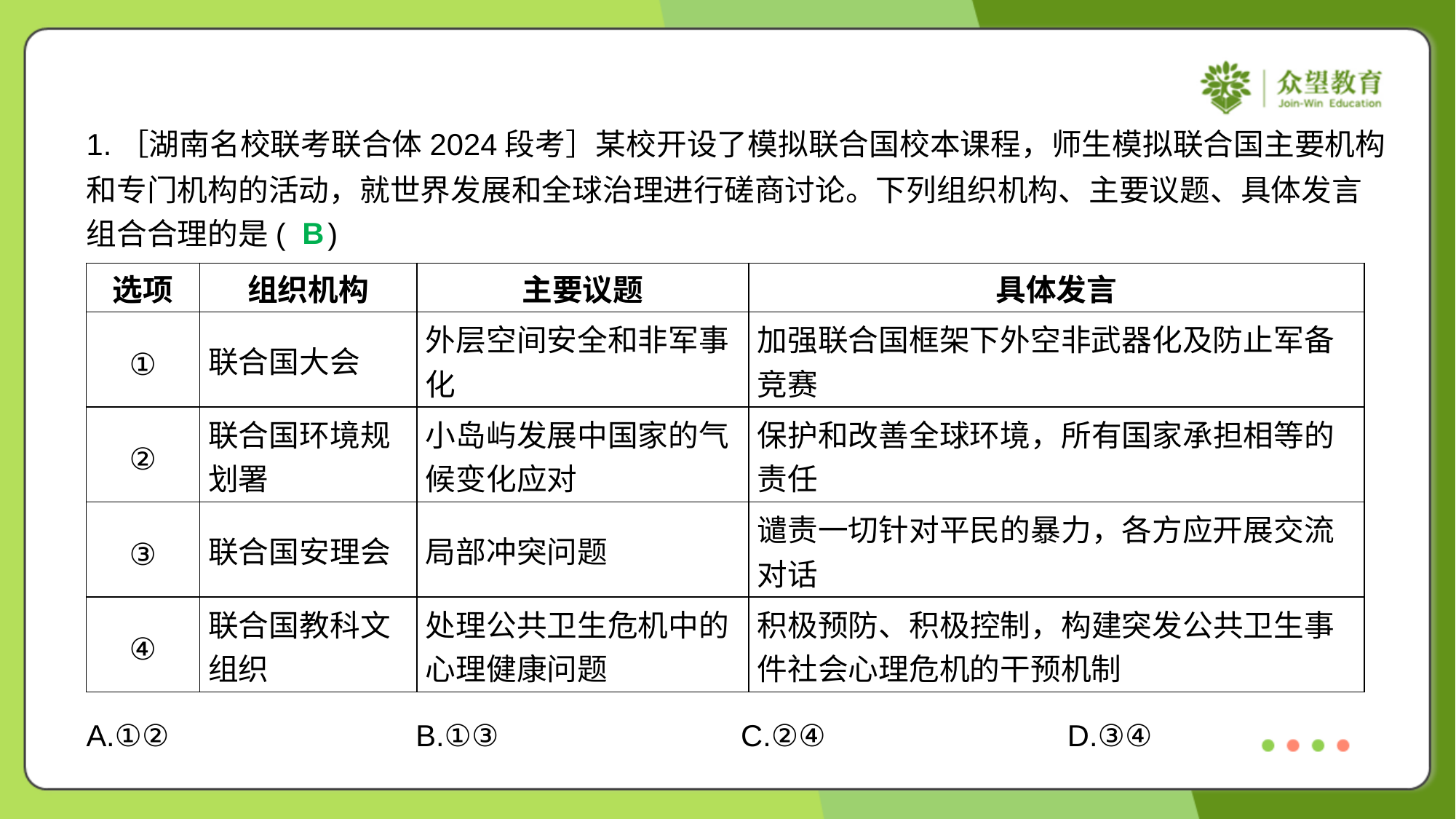

1.［湖南名校联考联合体2024段考］某校开设了模拟联合国校本课程，师生模拟联合国主要机构
和专门机构的活动，就世界发展和全球治理进行磋商讨论。下列组织机构、主要议题、具体发言
组合合理的是(     )
B
| 选项 | 组织机构 | 主要议题 | 具体发言 |
| --- | --- | --- | --- |
| ① | 联合国大会 | 外层空间安全和非军事 化 | 加强联合国框架下外空非武器化及防止军备 竞赛 |
| ② | 联合国环境规 划署 | 小岛屿发展中国家的气 候变化应对 | 保护和改善全球环境，所有国家承担相等的 责任 |
| ③ | 联合国安理会 | 局部冲突问题 | 谴责一切针对平民的暴力，各方应开展交流 对话 |
| ④ | 联合国教科文 组织 | 处理公共卫生危机中的 心理健康问题 | 积极预防、积极控制，构建突发公共卫生事 件社会心理危机的干预机制 |
A.①②	B.①③	C.②④	D.③④